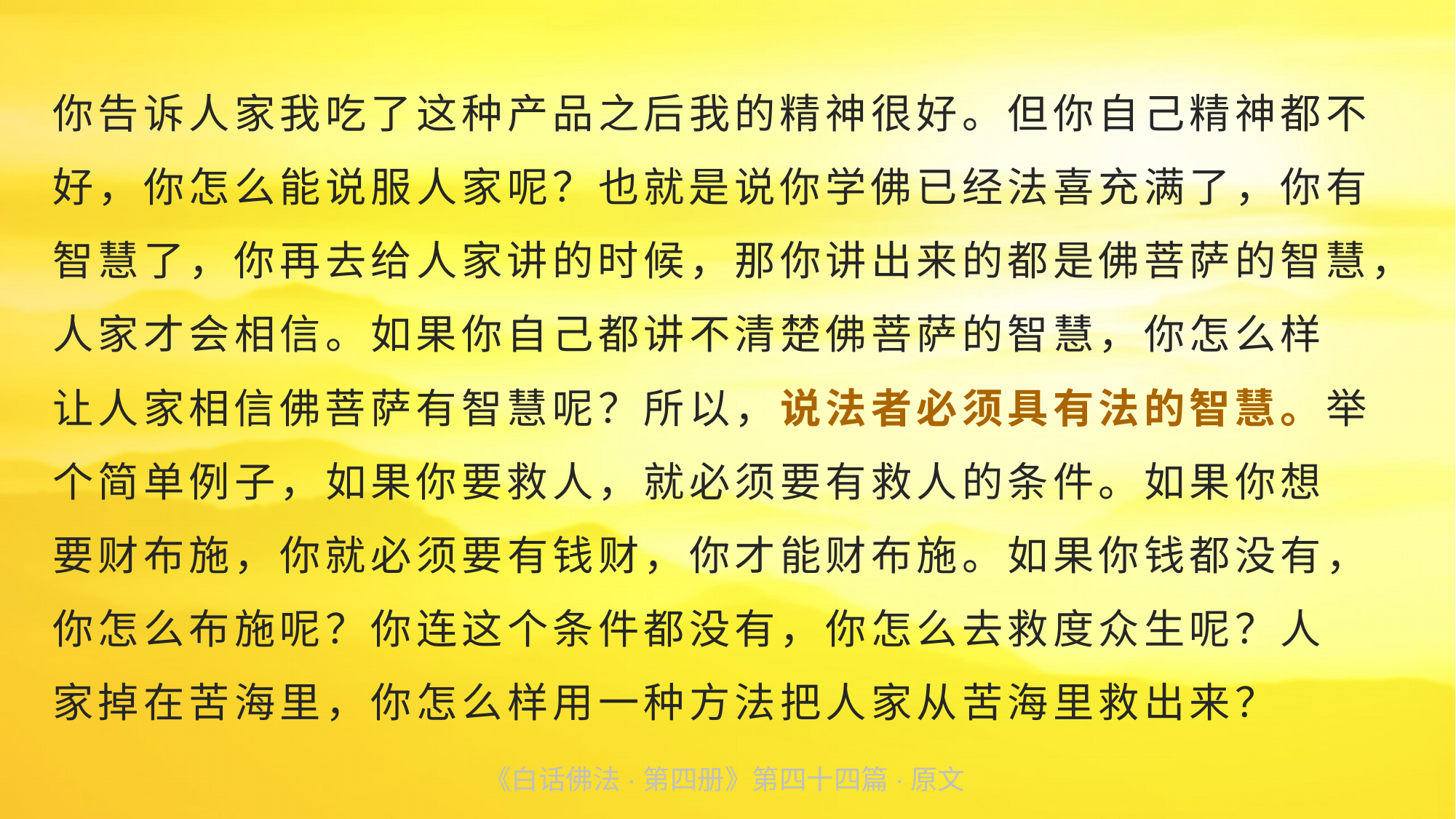

你告诉人家我吃了这种产品之后我的精神很好。但你自己精神都不好，你怎么能说服人家呢？也就是说你学佛已经法喜充满了，你有智慧了，你再去给人家讲的时候，那你讲出来的都是佛菩萨的智慧，人家才会相信。如果你自己都讲不清楚佛菩萨的智慧，你怎么样
让人家相信佛菩萨有智慧呢？所以，说法者必须具有法的智慧。举个简单例子，如果你要救人，就必须要有救人的条件。如果你想
要财布施，你就必须要有钱财，你才能财布施。如果你钱都没有，你怎么布施呢？你连这个条件都没有，你怎么去救度众生呢？人
家掉在苦海里，你怎么样用一种方法把人家从苦海里救出来？
《白话佛法·第四册》第四十四篇·原文